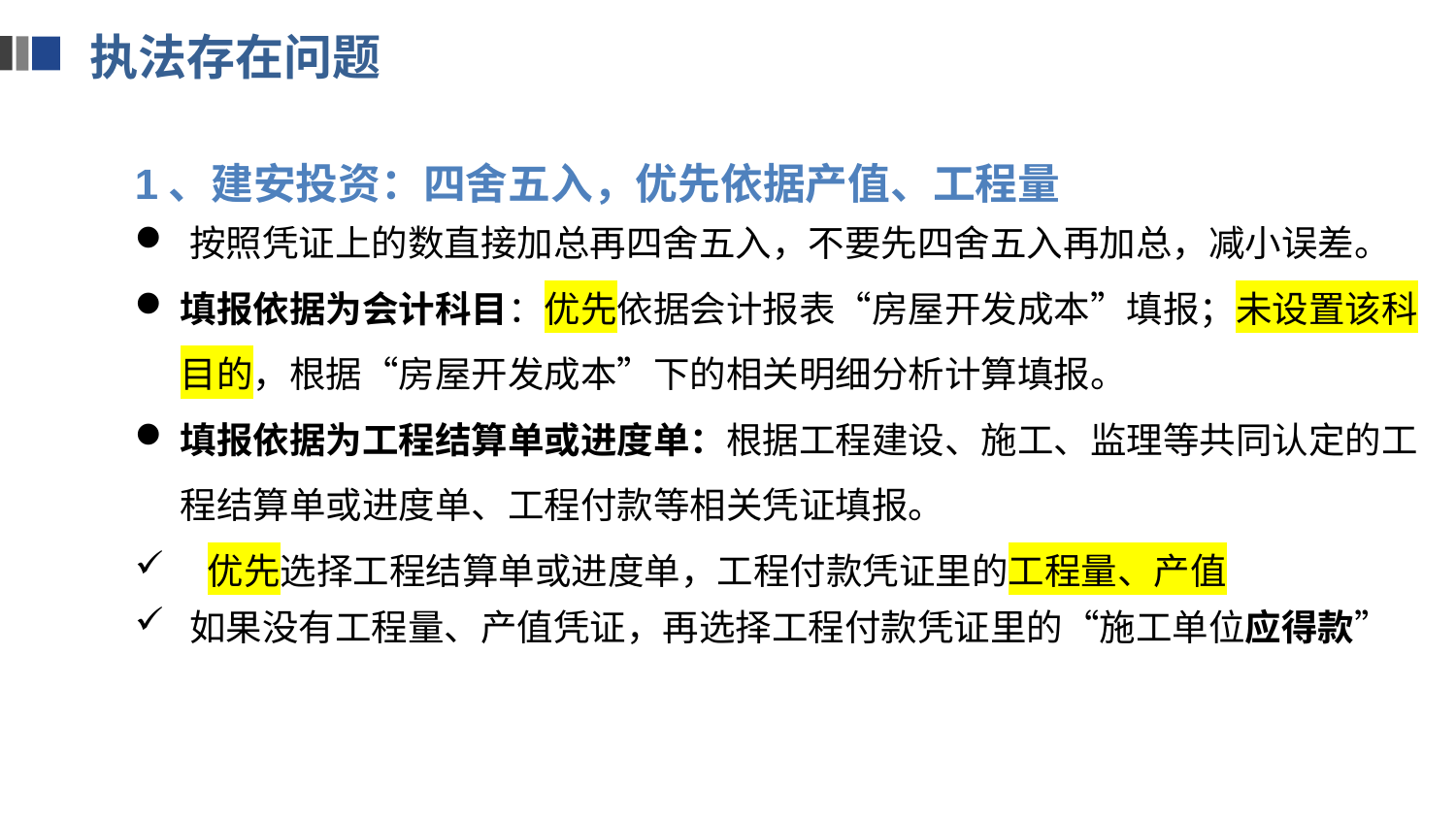

执法存在问题

1、建安投资：四舍五入，优先依据产值、工程量
按照凭证上的数直接加总再四舍五入，不要先四舍五入再加总，减小误差。
填报依据为会计科目：优先依据会计报表“房屋开发成本”填报；未设置该科目的，根据“房屋开发成本”下的相关明细分析计算填报。
填报依据为工程结算单或进度单：根据工程建设、施工、监理等共同认定的工程结算单或进度单、工程付款等相关凭证填报。
优先选择工程结算单或进度单，工程付款凭证里的工程量、产值
如果没有工程量、产值凭证，再选择工程付款凭证里的“施工单位应得款”